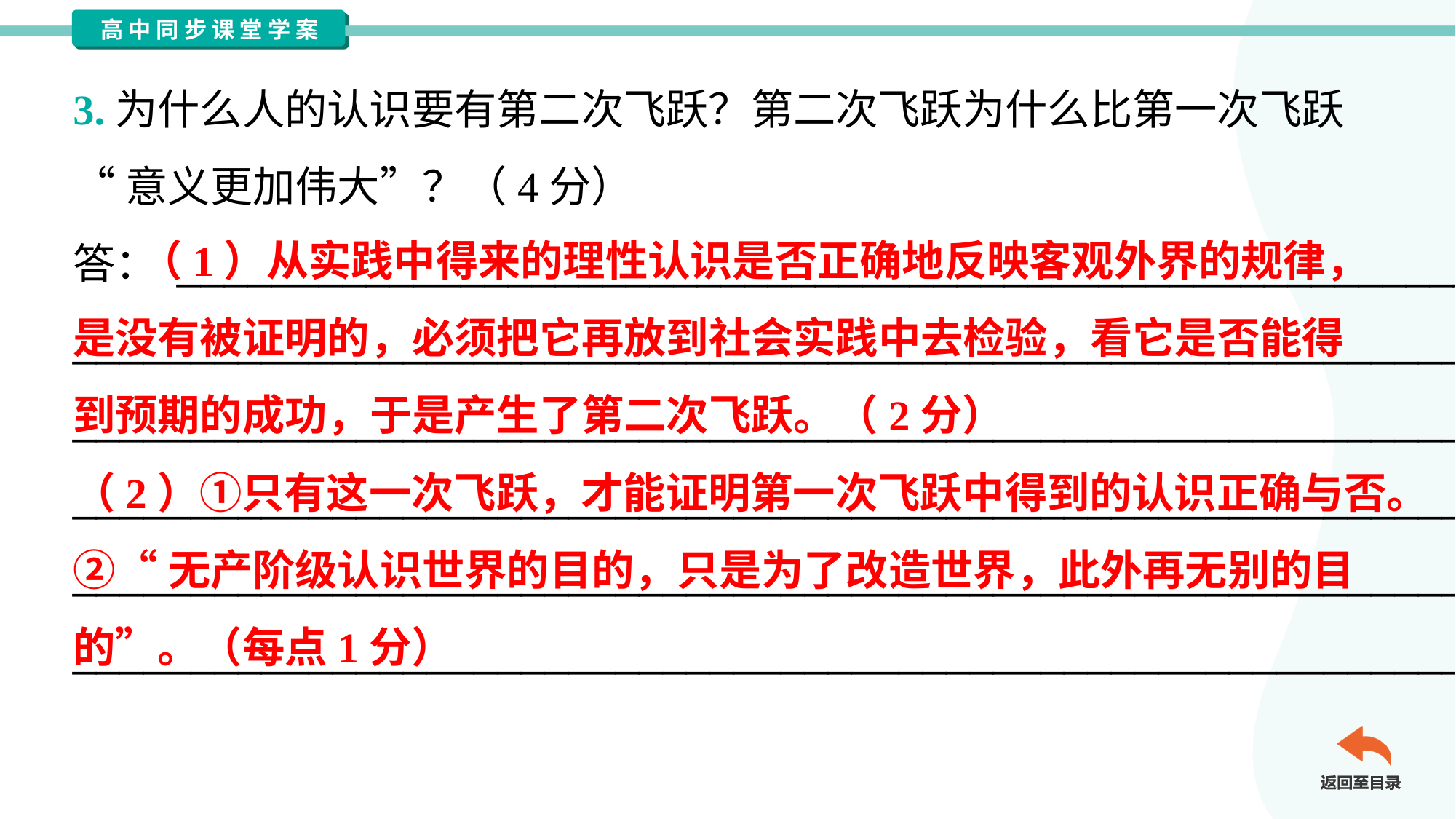

3.为什么人的认识要有第二次飞跃？第二次飞跃为什么比第一次飞跃
“意义更加伟大”？（4分）
答： ________________________________________________________
_____________________________________________________________
_____________________________________________________________
_____________________________________________________________
_____________________________________________________________
_____________________________________________________________
      （1）从实践中得来的理性认识是否正确地反映客观外界的规律，
是没有被证明的，必须把它再放到社会实践中去检验，看它是否能得
到预期的成功，于是产生了第二次飞跃。（2分）
（2）①只有这一次飞跃，才能证明第一次飞跃中得到的认识正确与否。
②“无产阶级认识世界的目的，只是为了改造世界，此外再无别的目
的”。（每点1分）